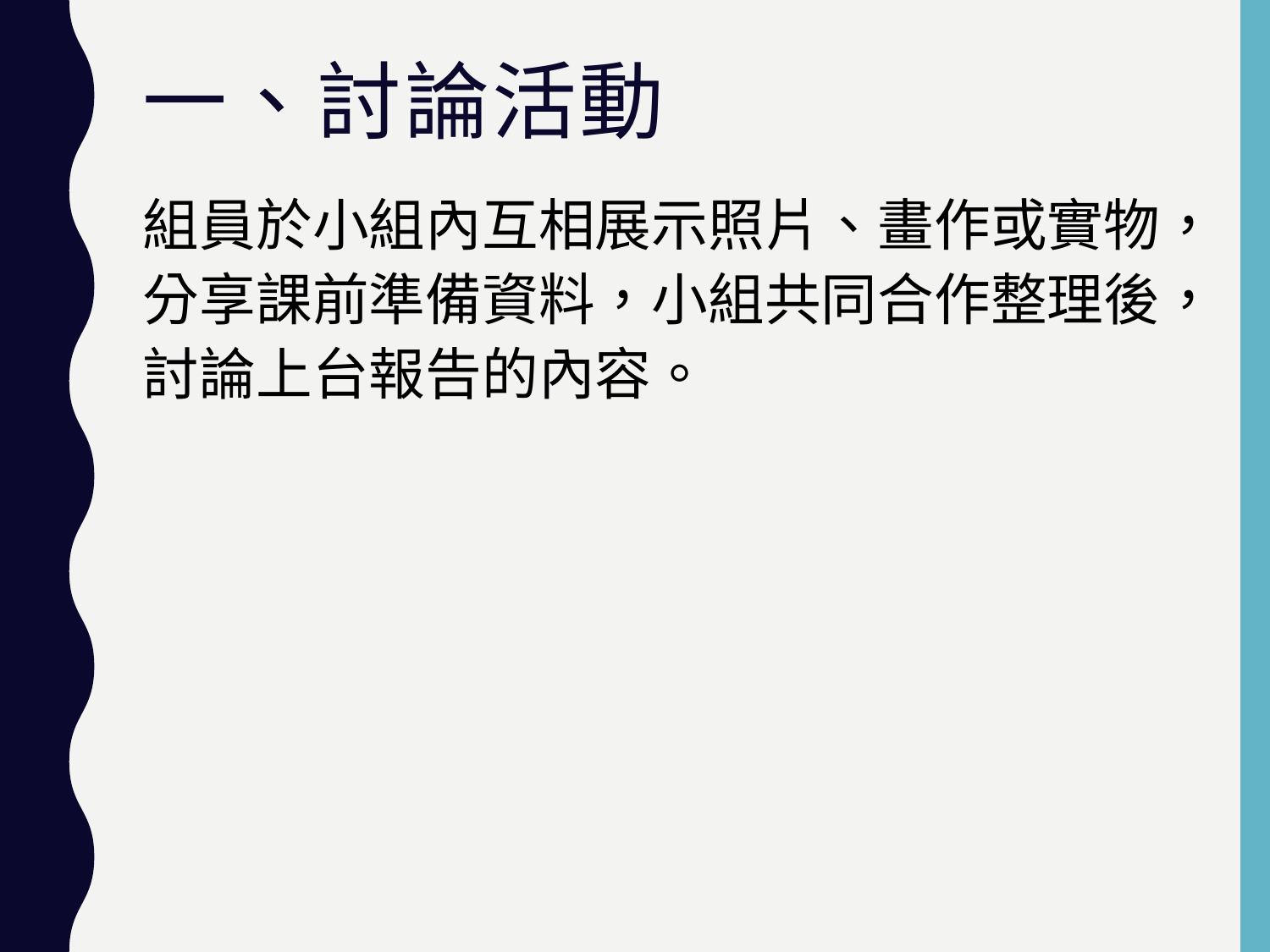

# 一、討論活動
組員於小組內互相展示照片、畫作或實物，分享課前準備資料，小組共同合作整理後，討論上台報告的內容。